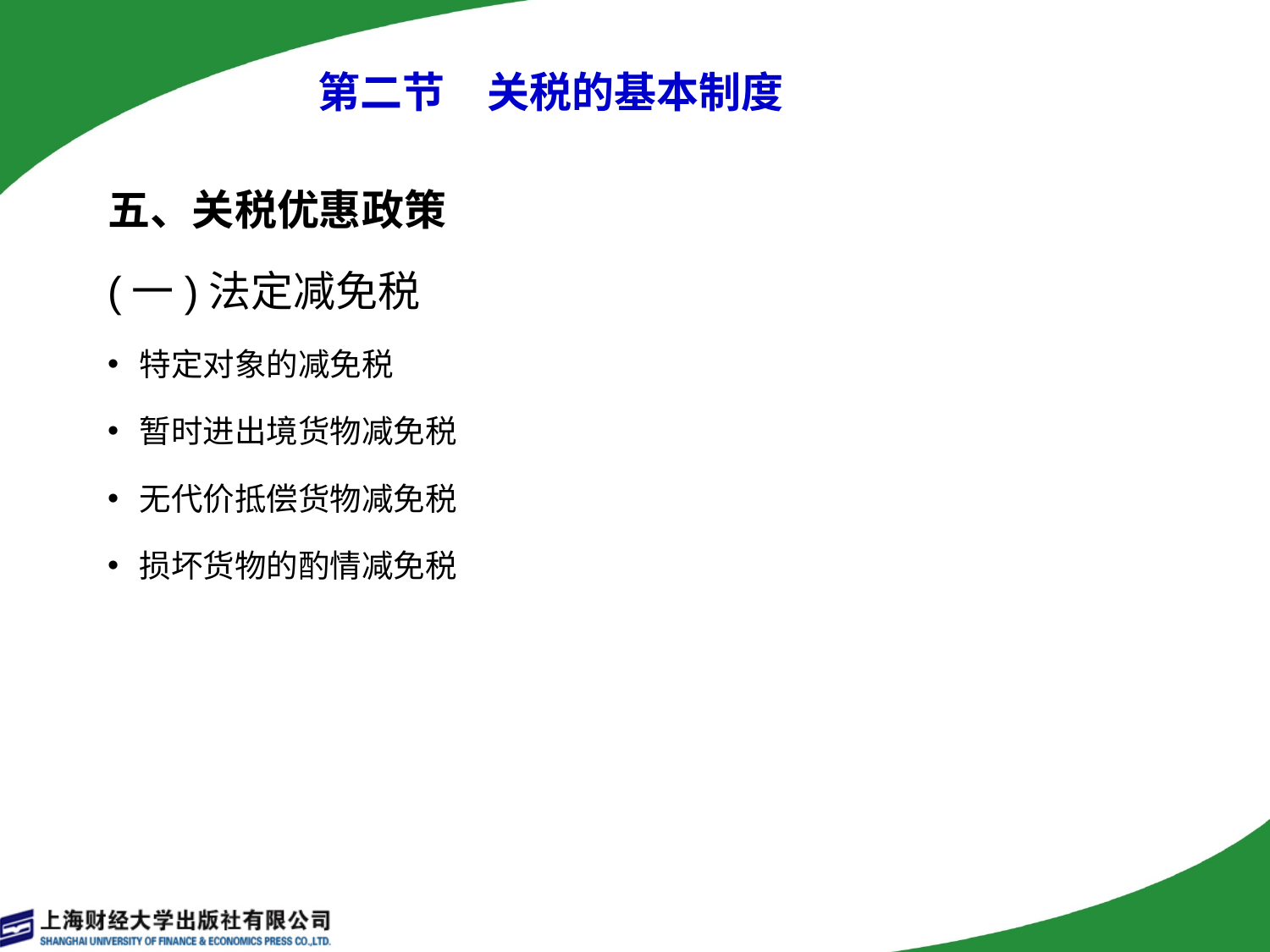

第二节　关税的基本制度
五、关税优惠政策
(一)法定减免税
特定对象的减免税
暂时进出境货物减免税
无代价抵偿货物减免税
损坏货物的酌情减免税